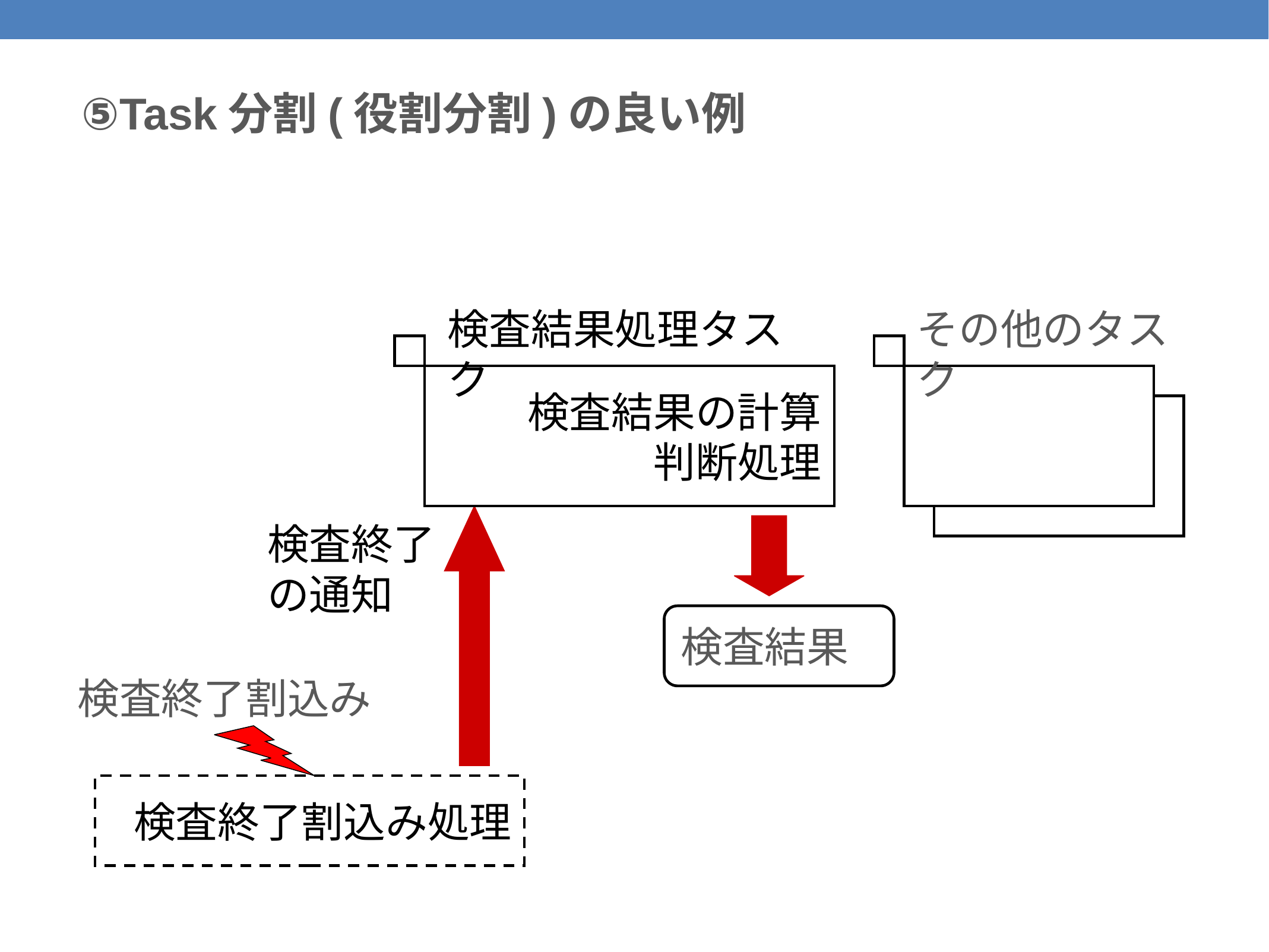

# ⑤Task分割(役割分割)の良い例
検査結果処理タスク
その他のタスク

検査結果の計算
判断処理

検査終了の通知

検査結果
検査終了割込み

検査終了割込み処理